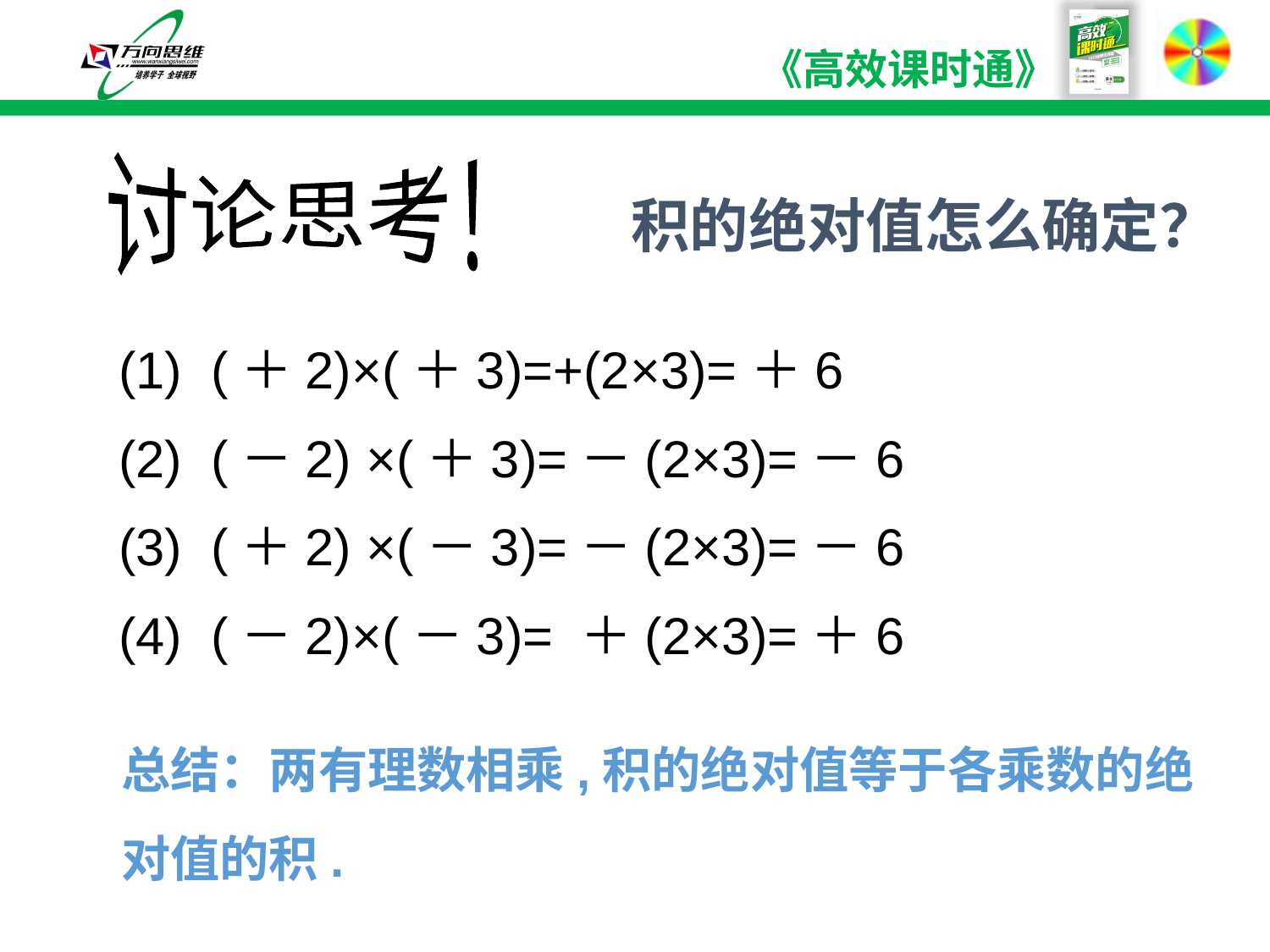

# 积的绝对值怎么确定？
讨论思考！
  (1)  (＋2)×(＋3)=+(2×3)=＋6
  (2)  (－2) ×(＋3)=－(2×3)=－6
  (3)  (＋2) ×(－3)=－(2×3)=－6
  (4)  (－2)×(－3)= ＋(2×3)=＋6
总结：两有理数相乘,积的绝对值等于各乘数的绝对值的积.